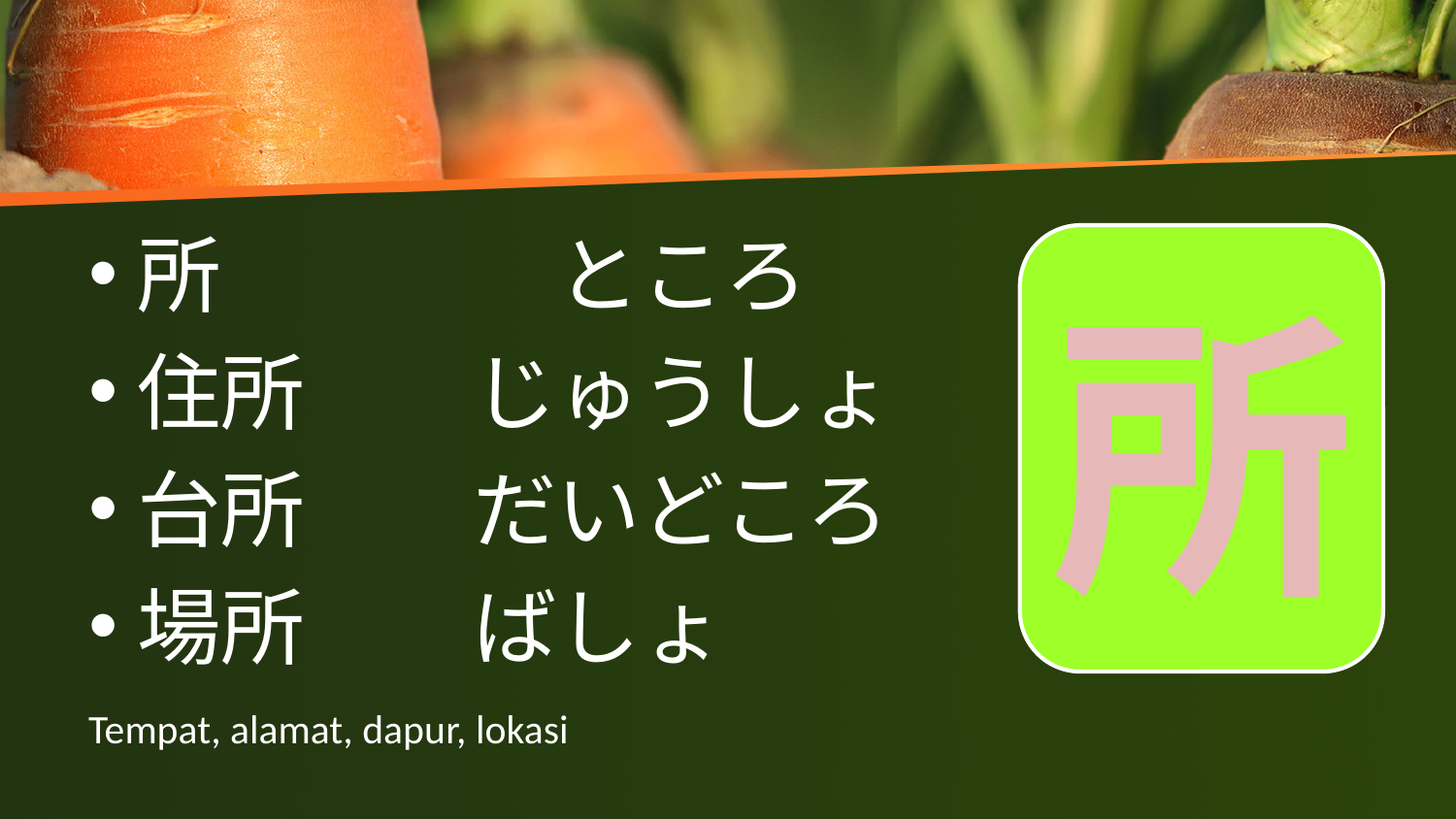

所　　　　ところ
住所　　じゅうしょ
台所　　だいどころ
場所　　ばしょ
所
# Tempat, alamat, dapur, lokasi